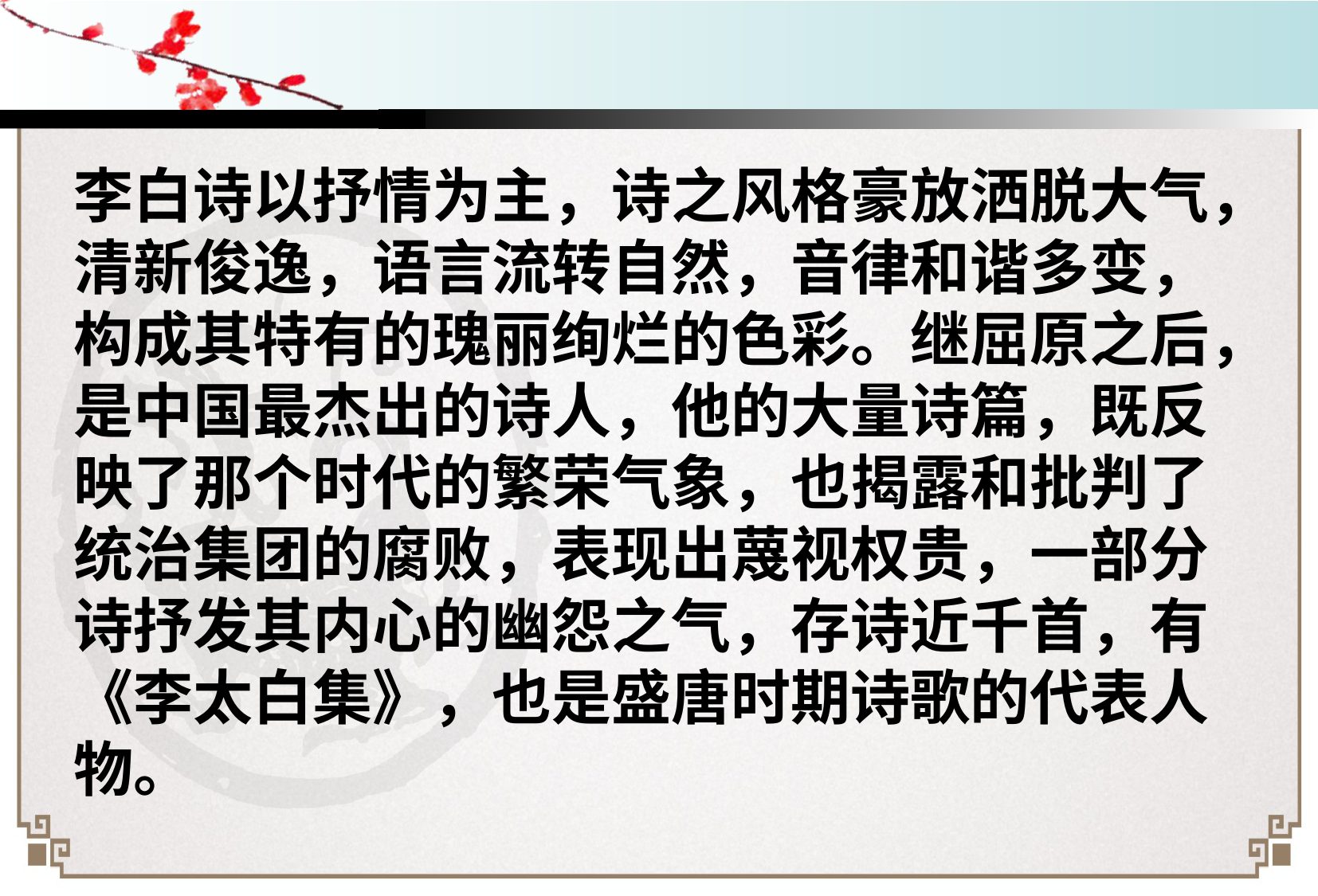

李白诗以抒情为主，诗之风格豪放洒脱大气，清新俊逸，语言流转自然，音律和谐多变，构成其特有的瑰丽绚烂的色彩。继屈原之后，是中国最杰出的诗人，他的大量诗篇，既反映了那个时代的繁荣气象，也揭露和批判了统治集团的腐败，表现出蔑视权贵，一部分诗抒发其内心的幽怨之气，存诗近千首，有《李太白集》，也是盛唐时期诗歌的代表人物。